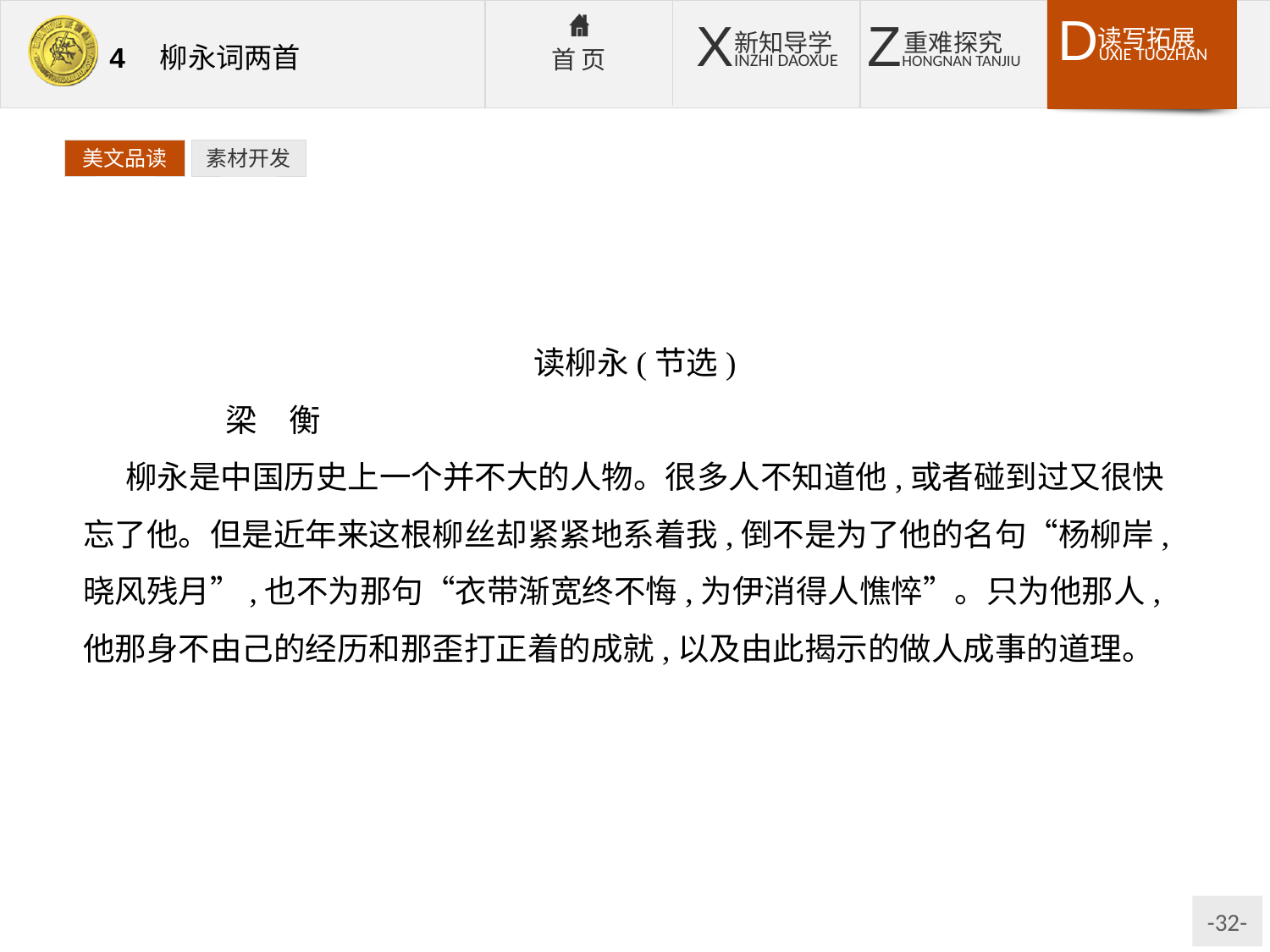

美文品读
素材开发
读柳永(节选)
	梁　衡
柳永是中国历史上一个并不大的人物。很多人不知道他,或者碰到过又很快忘了他。但是近年来这根柳丝却紧紧地系着我,倒不是为了他的名句“杨柳岸,晓风残月”,也不为那句“衣带渐宽终不悔,为伊消得人憔悴”。只为他那人,他那身不由己的经历和那歪打正着的成就,以及由此揭示的做人成事的道理。